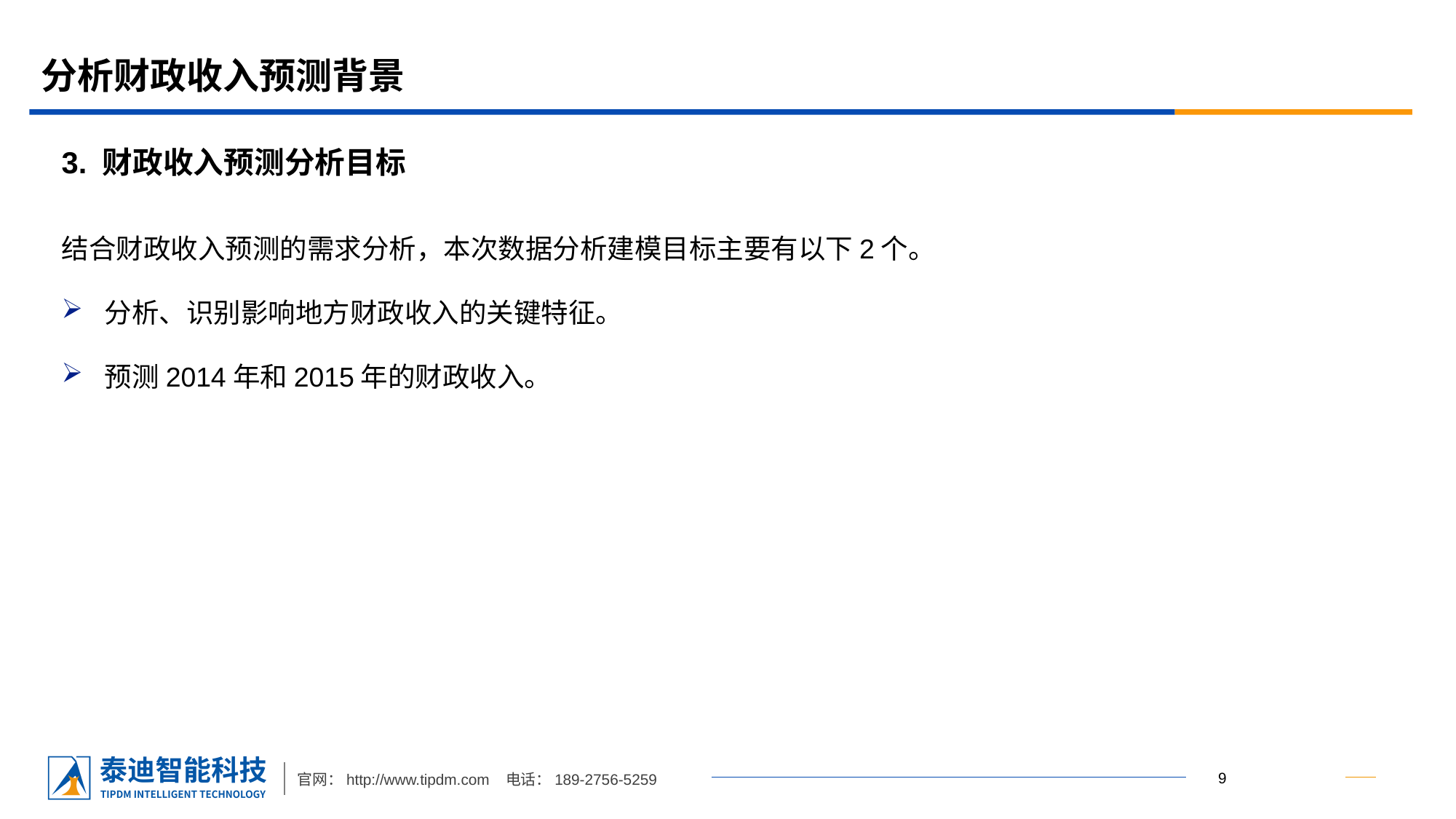

# 分析财政收入预测背景
3. 财政收入预测分析目标
结合财政收入预测的需求分析，本次数据分析建模目标主要有以下2个。
分析、识别影响地方财政收入的关键特征。
预测2014年和2015年的财政收入。